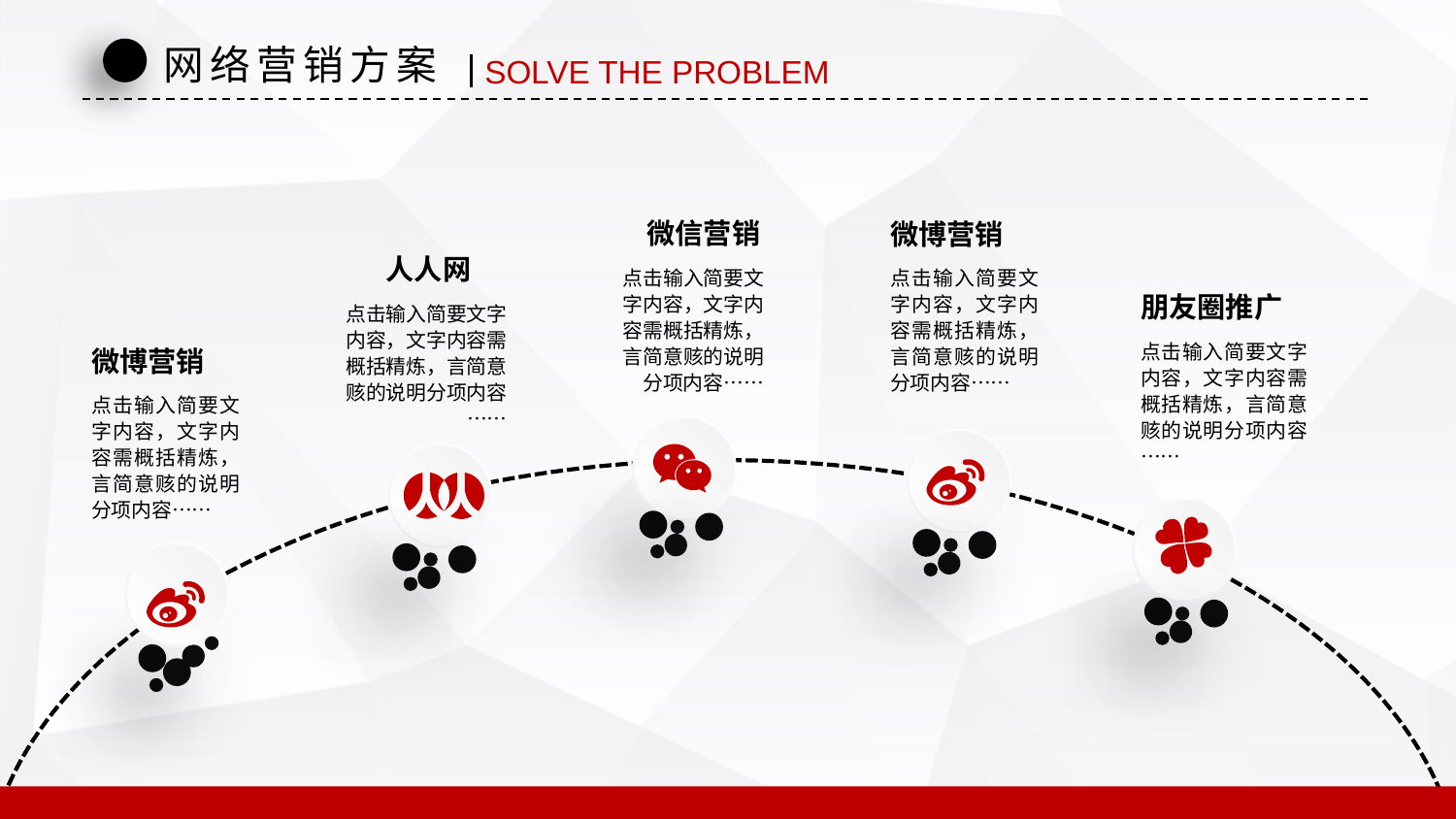

网络营销方案

SOLVE THE PROBLEM
微信营销
微博营销
人人网
点击输入简要文字内容，文字内容需概括精炼，言简意赅的说明分项内容……
点击输入简要文字内容，文字内容需概括精炼，言简意赅的说明分项内容……
朋友圈推广
点击输入简要文字内容，文字内容需概括精炼，言简意赅的说明分项内容……
点击输入简要文字内容，文字内容需概括精炼，言简意赅的说明分项内容……
微博营销
点击输入简要文字内容，文字内容需概括精炼，言简意赅的说明分项内容……

延时符